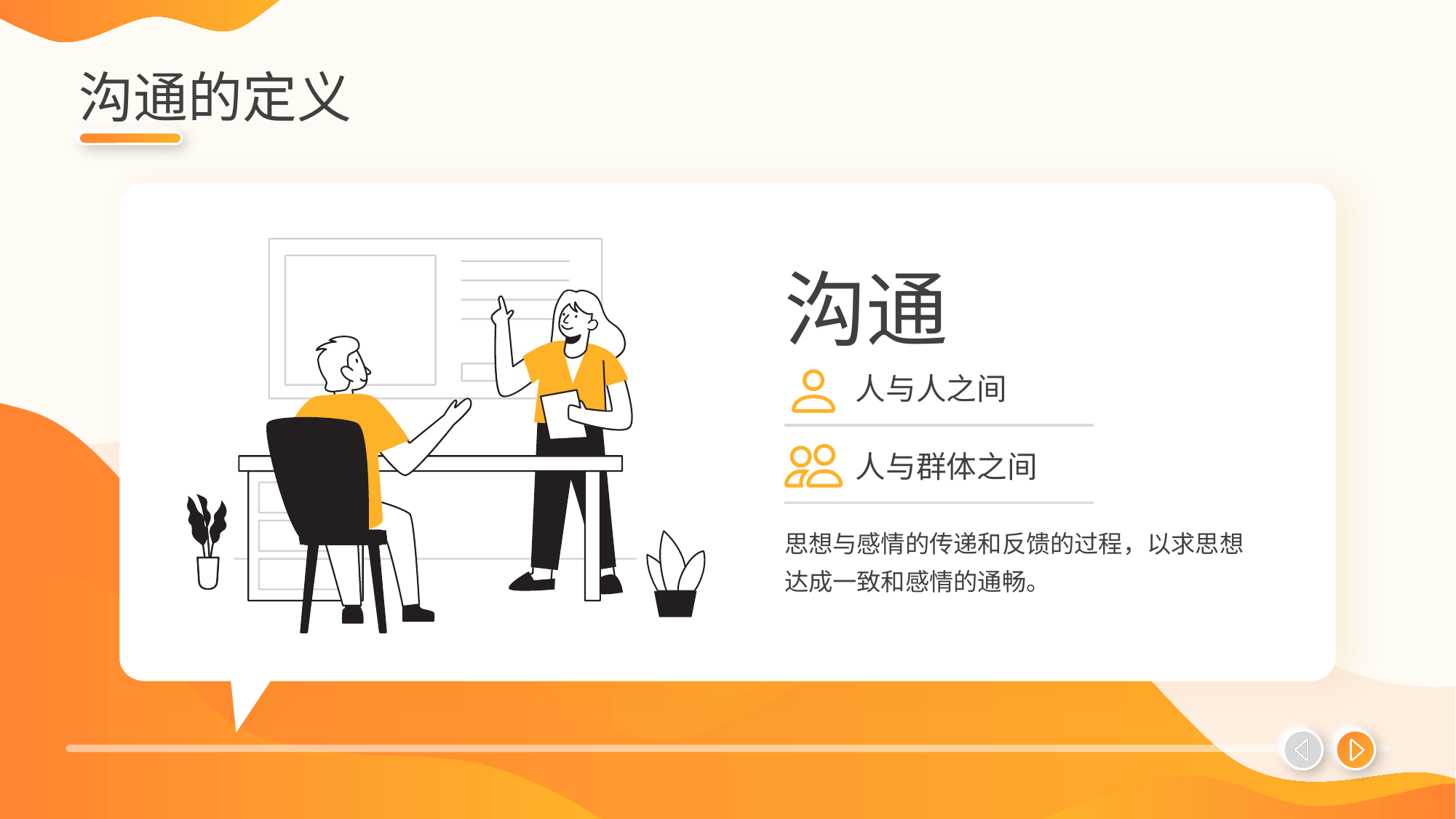

# 沟通的定义

沟通

人与人之间

人与群体之间

思想与感情的传递和反馈的过程，以求思想达成一致和感情的通畅。